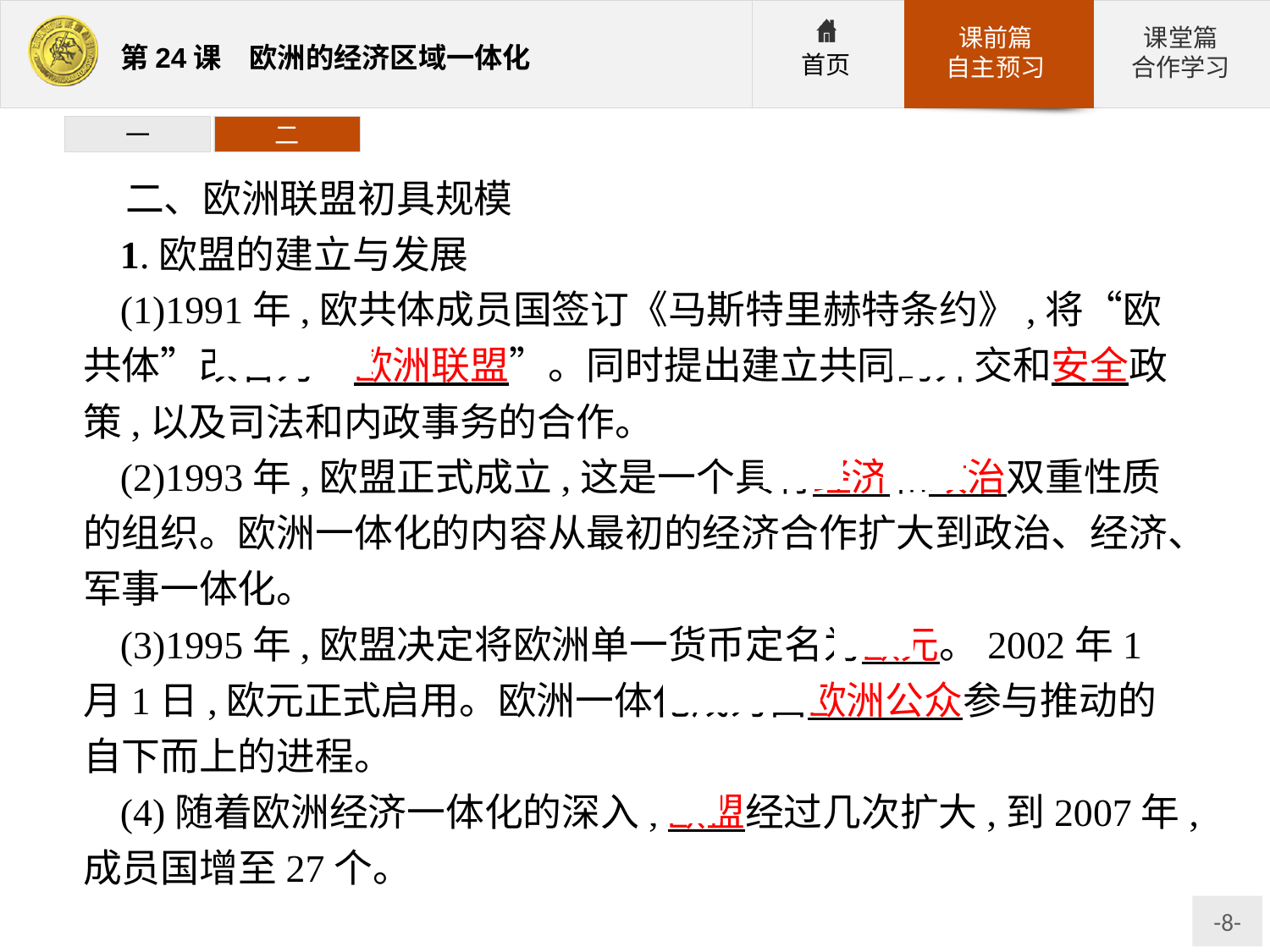

一
二
二、欧洲联盟初具规模
1.欧盟的建立与发展
(1)1991年,欧共体成员国签订《马斯特里赫特条约》,将“欧共体”改名为“欧洲联盟”。同时提出建立共同的外交和安全政策,以及司法和内政事务的合作。
(2)1993年,欧盟正式成立,这是一个具有经济和政治双重性质的组织。欧洲一体化的内容从最初的经济合作扩大到政治、经济、军事一体化。
(3)1995年,欧盟决定将欧洲单一货币定名为欧元。2002年1月1日,欧元正式启用。欧洲一体化成为由欧洲公众参与推动的自下而上的进程。
(4)随着欧洲经济一体化的深入,欧盟经过几次扩大,到2007年,成员国增至27个。